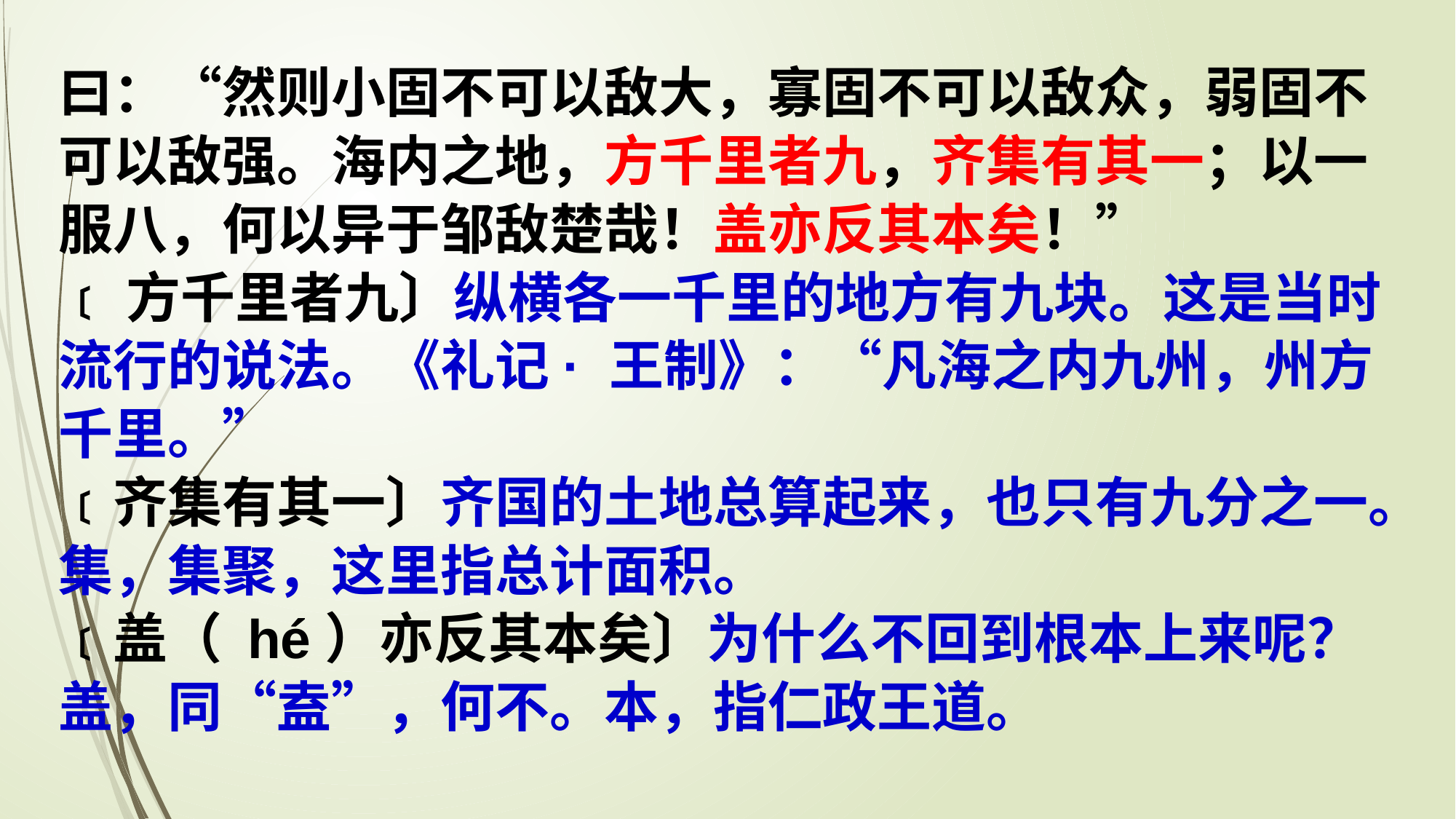

曰：“然则小固不可以敌大，寡固不可以敌众，弱固不可以敌强。海内之地，方千里者九，齐集有其一；以一服八，何以异于邹敌楚哉！盖亦反其本矣！”
﹝方千里者九〕纵横各一千里的地方有九块。这是当时流行的说法。《礼记· 王制》：“凡海之内九州，州方千里。”
﹝齐集有其一〕齐国的土地总算起来，也只有九分之一。集，集聚，这里指总计面积。
﹝盖（ hé）亦反其本矣〕为什么不回到根本上来呢？盖，同“盍”，何不。本，指仁政王道。